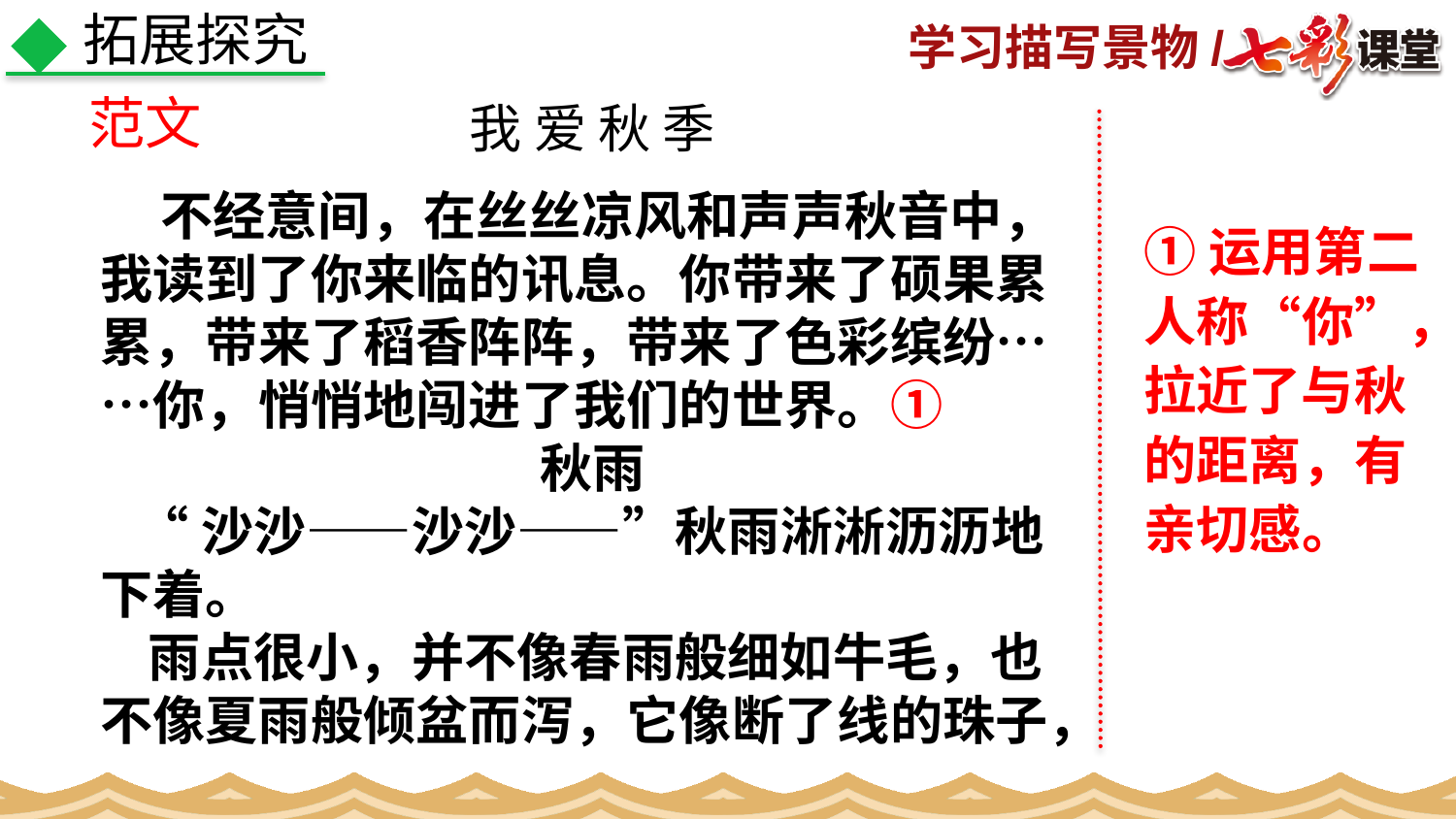

拓展探究

范文
我 爱 秋 季
    不经意间，在丝丝凉风和声声秋音中，我读到了你来临的讯息。你带来了硕果累累，带来了稻香阵阵，带来了色彩缤纷……你，悄悄地闯进了我们的世界。①
秋雨
   “沙沙——沙沙——”秋雨淅淅沥沥地下着。
   雨点很小，并不像春雨般细如牛毛，也不像夏雨般倾盆而泻，它像断了线的珠子，
①运用第二人称“你”，拉近了与秋的距离，有亲切感。